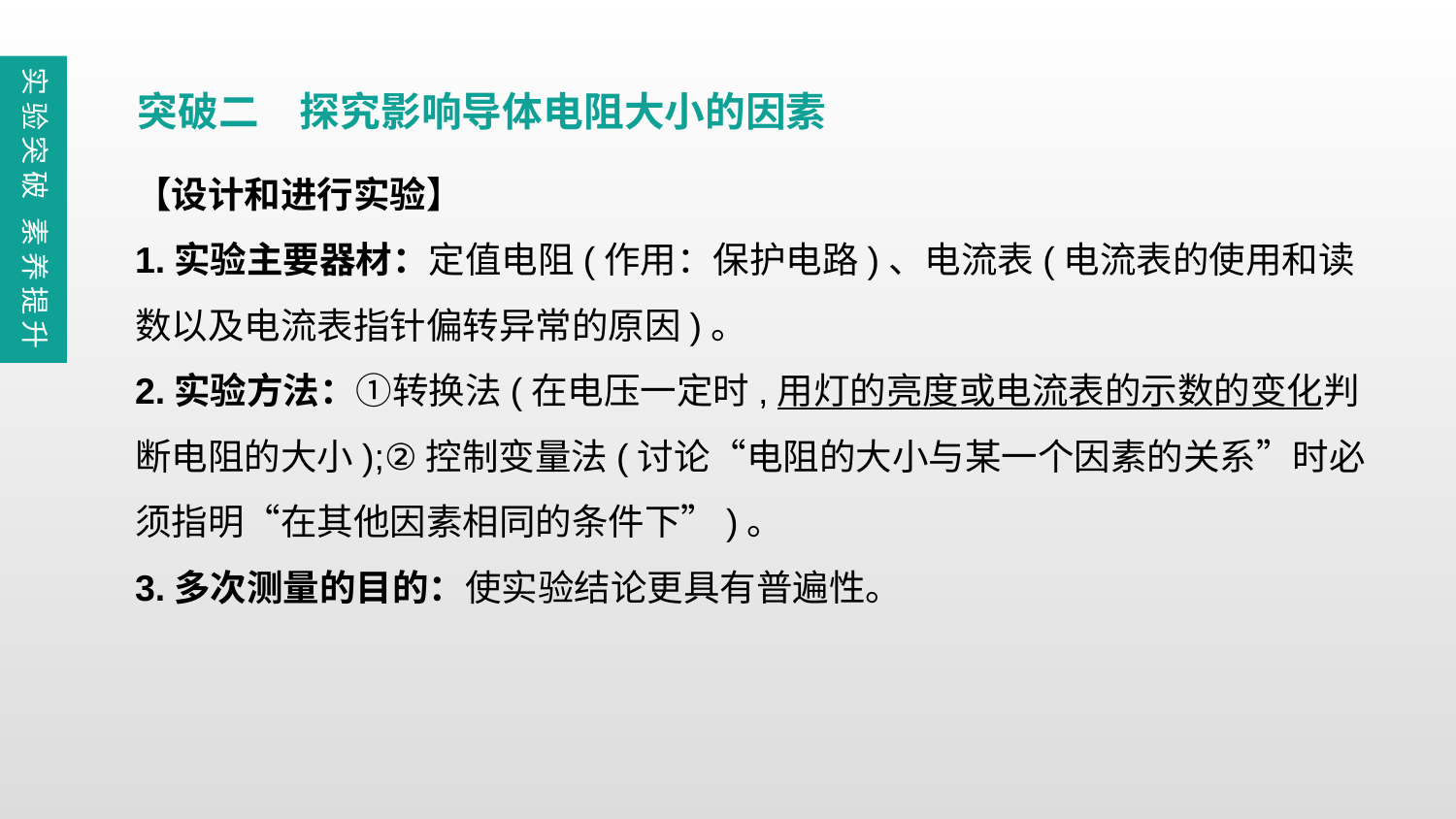

实验突破 素养提升
突破二　探究影响导体电阻大小的因素
【设计和进行实验】
1.实验主要器材：定值电阻(作用：保护电路)、电流表(电流表的使用和读数以及电流表指针偏转异常的原因)。
2.实验方法：①转换法(在电压一定时,用灯的亮度或电流表的示数的变化判断电阻的大小);②控制变量法(讨论“电阻的大小与某一个因素的关系”时必须指明“在其他因素相同的条件下”)。
3.多次测量的目的：使实验结论更具有普遍性。